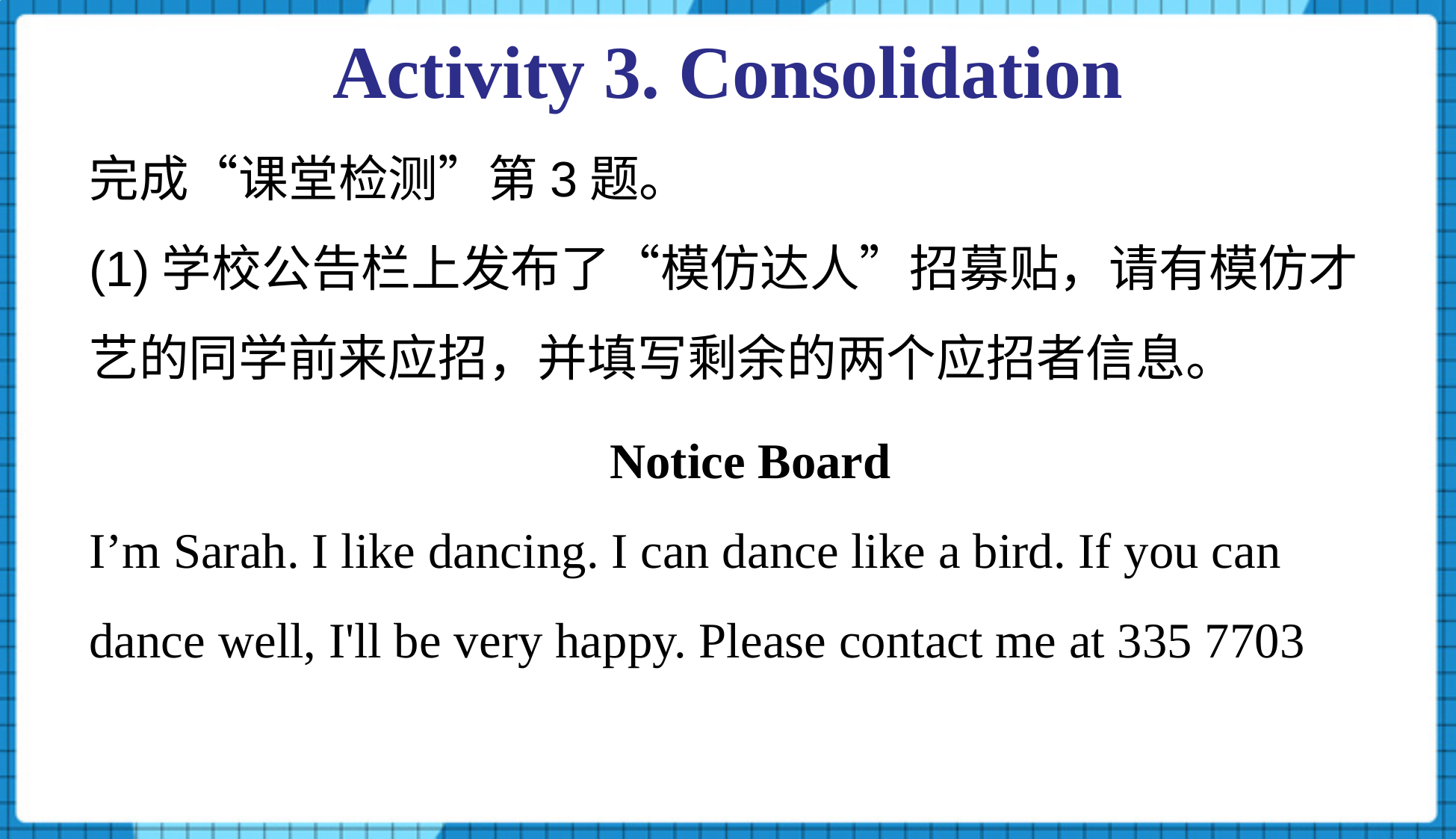

Activity 3. Consolidation
完成“课堂检测”第3题。
(1)学校公告栏上发布了“模仿达人”招募贴，请有模仿才艺的同学前来应招，并填写剩余的两个应招者信息。
Notice Board
I’m Sarah. I like dancing. I can dance like a bird. If you can dance well, I'll be very happy. Please contact me at 335 7703